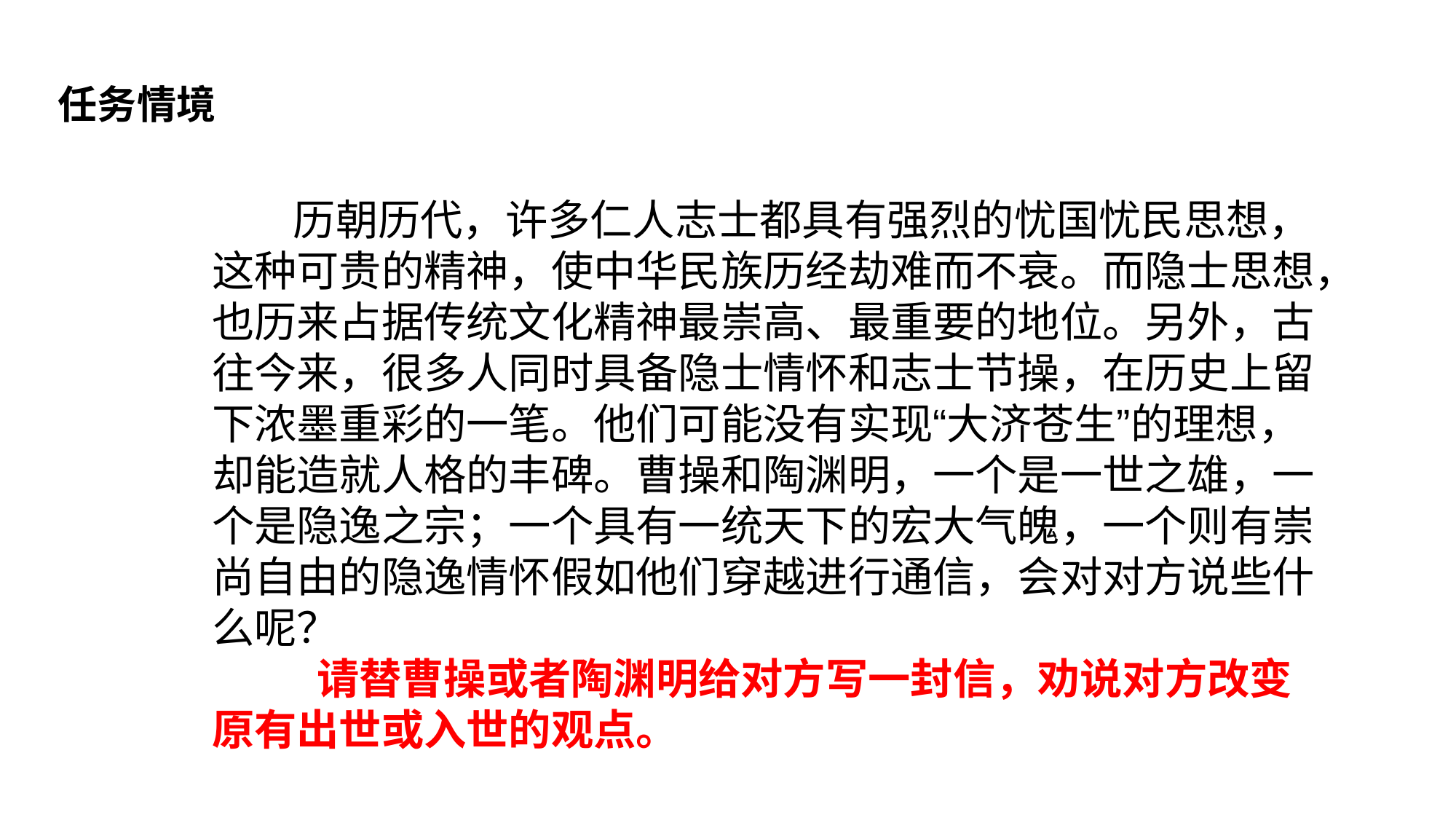

任务情境
      历朝历代，许多仁人志士都具有强烈的忧国忧民思想，这种可贵的精神，使中华民族历经劫难而不衰。而隐士思想，也历来占据传统文化精神最崇高、最重要的地位。另外，古往今来，很多人同时具备隐士情怀和志士节操，在历史上留下浓墨重彩的一笔。他们可能没有实现“大济苍生”的理想，却能造就人格的丰碑。曹操和陶渊明，一个是一世之雄，一个是隐逸之宗；一个具有一统天下的宏大气魄，一个则有崇尚自由的隐逸情怀假如他们穿越进行通信，会对对方说些什么呢？
        请替曹操或者陶渊明给对方写一封信，劝说对方改变原有出世或入世的观点。